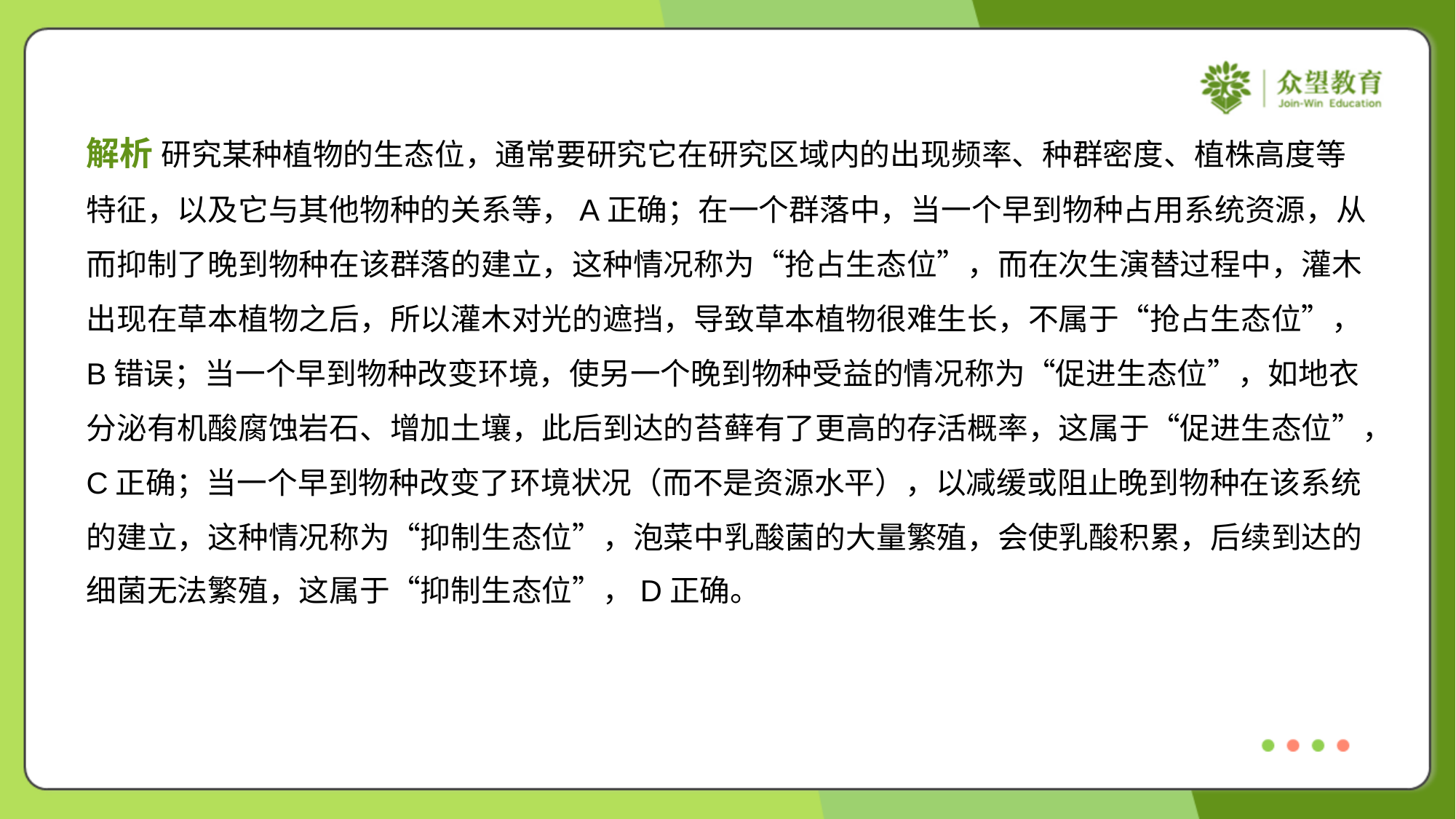

解析 研究某种植物的生态位，通常要研究它在研究区域内的出现频率、种群密度、植株高度等
特征，以及它与其他物种的关系等，A正确；在一个群落中，当一个早到物种占用系统资源，从
而抑制了晚到物种在该群落的建立，这种情况称为“抢占生态位”，而在次生演替过程中，灌木
出现在草本植物之后，所以灌木对光的遮挡，导致草本植物很难生长，不属于“抢占生态位”，
B错误；当一个早到物种改变环境，使另一个晚到物种受益的情况称为“促进生态位”，如地衣
分泌有机酸腐蚀岩石、增加土壤，此后到达的苔藓有了更高的存活概率，这属于“促进生态位”，
C正确；当一个早到物种改变了环境状况（而不是资源水平），以减缓或阻止晚到物种在该系统
的建立，这种情况称为“抑制生态位”，泡菜中乳酸菌的大量繁殖，会使乳酸积累，后续到达的
细菌无法繁殖，这属于“抑制生态位”，D正确。